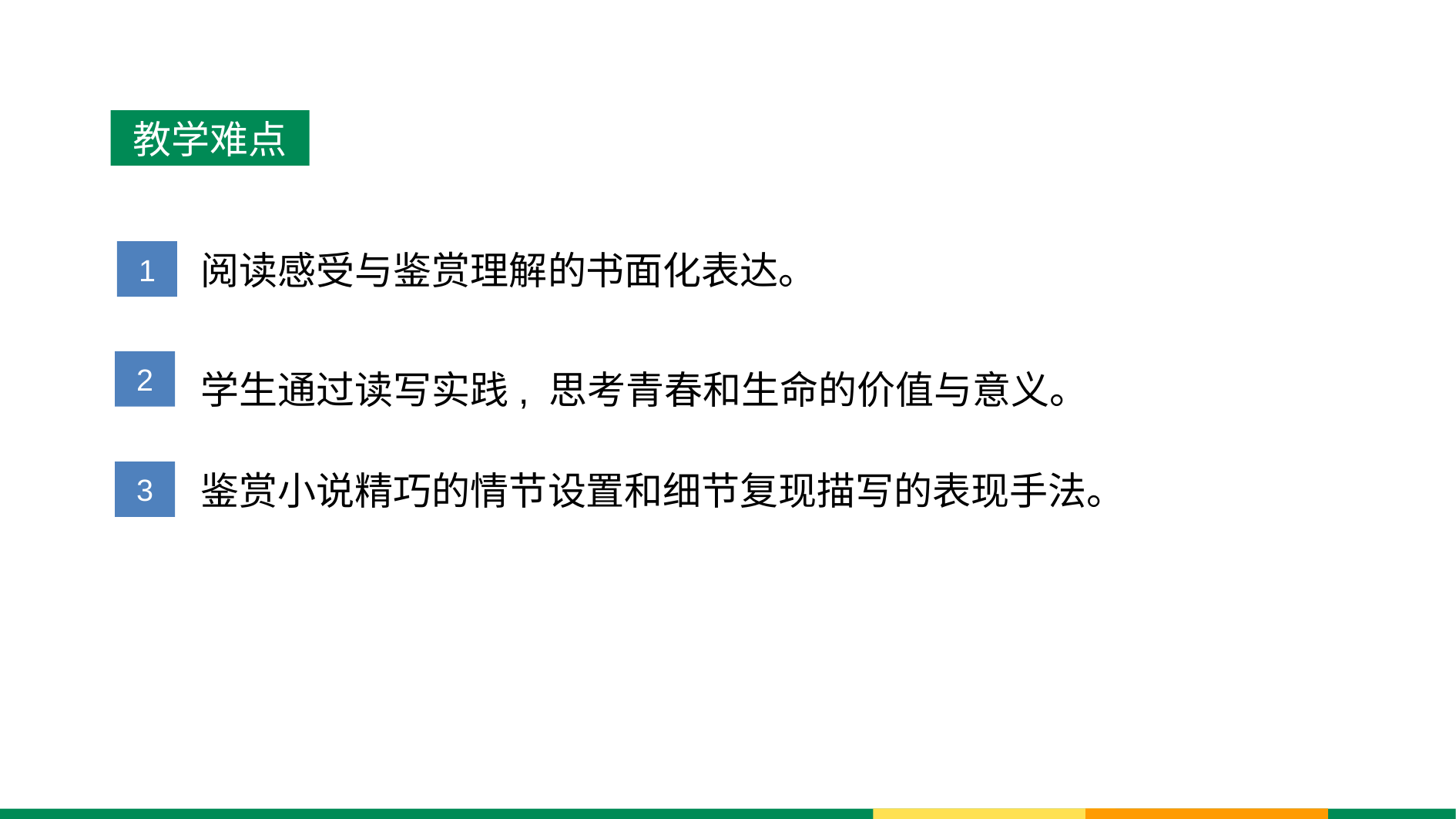

教学难点
1
阅读感受与鉴赏理解的书面化表达。
2
学生通过读写实践, 思考青春和生命的价值与意义。
3
鉴赏小说精巧的情节设置和细节复现描写的表现手法。